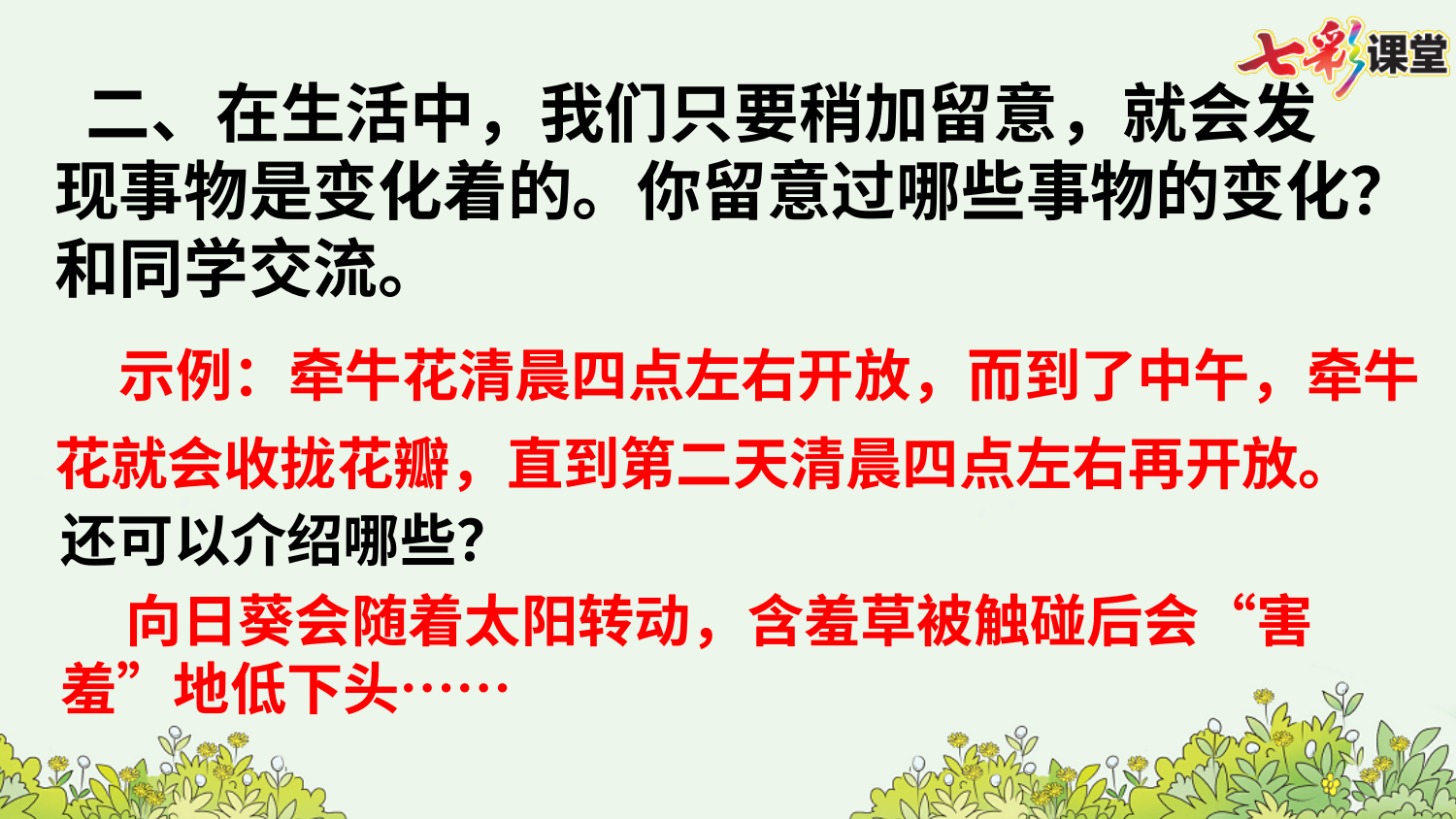

二、在生活中，我们只要稍加留意，就会发现事物是变化着的。你留意过哪些事物的变化？和同学交流。
    示例：牵牛花清晨四点左右开放，而到了中午，牵牛花就会收拢花瓣，直到第二天清晨四点左右再开放。
还可以介绍哪些？
    向日葵会随着太阳转动，含羞草被触碰后会“害羞”地低下头……